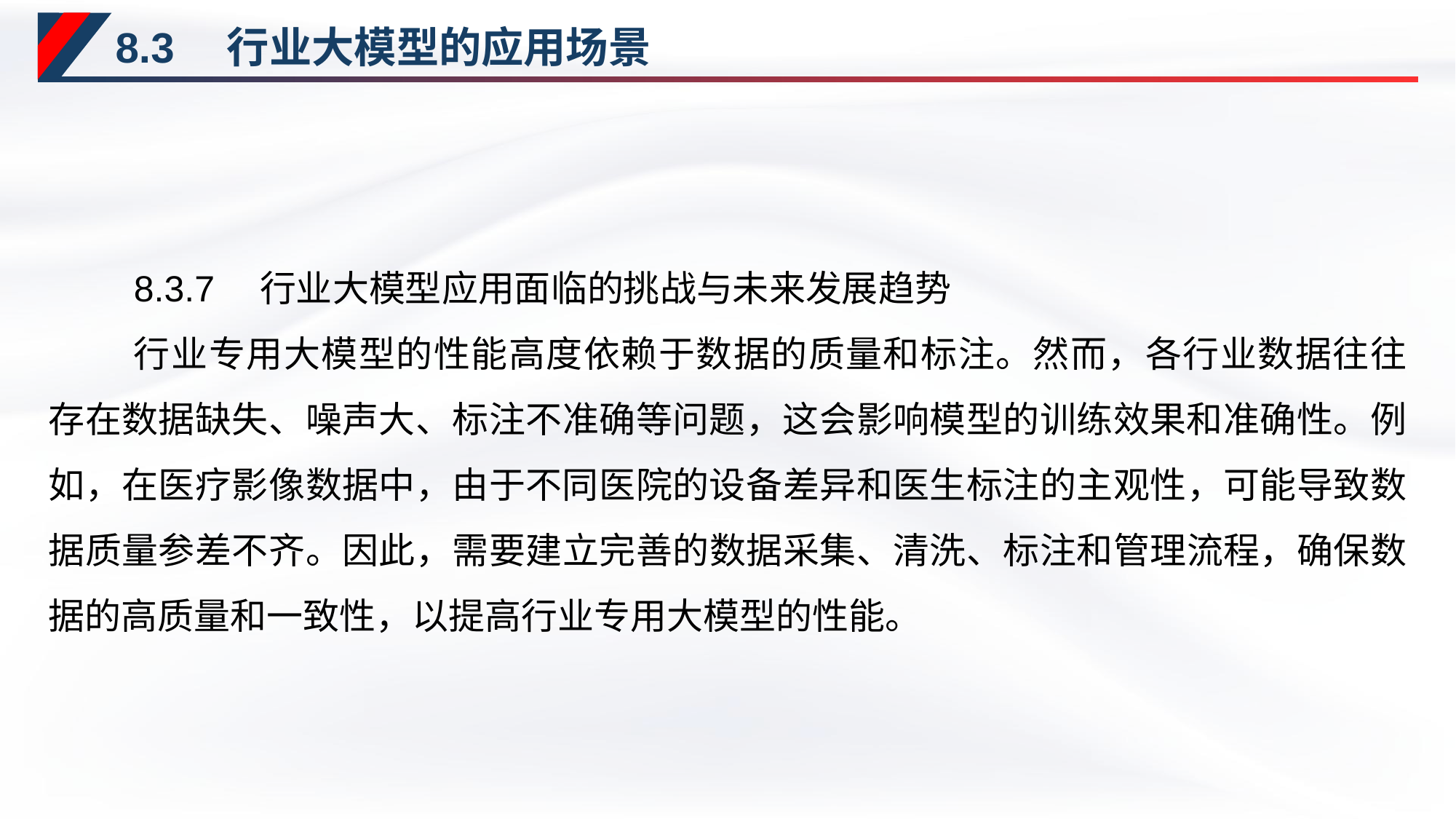

# 8.3　行业大模型的应用场景
8.3.7　行业大模型应用面临的挑战与未来发展趋势
行业专用大模型的性能高度依赖于数据的质量和标注。然而，各行业数据往往存在数据缺失、噪声大、标注不准确等问题，这会影响模型的训练效果和准确性。例如，在医疗影像数据中，由于不同医院的设备差异和医生标注的主观性，可能导致数据质量参差不齐。因此，需要建立完善的数据采集、清洗、标注和管理流程，确保数据的高质量和一致性，以提高行业专用大模型的性能。